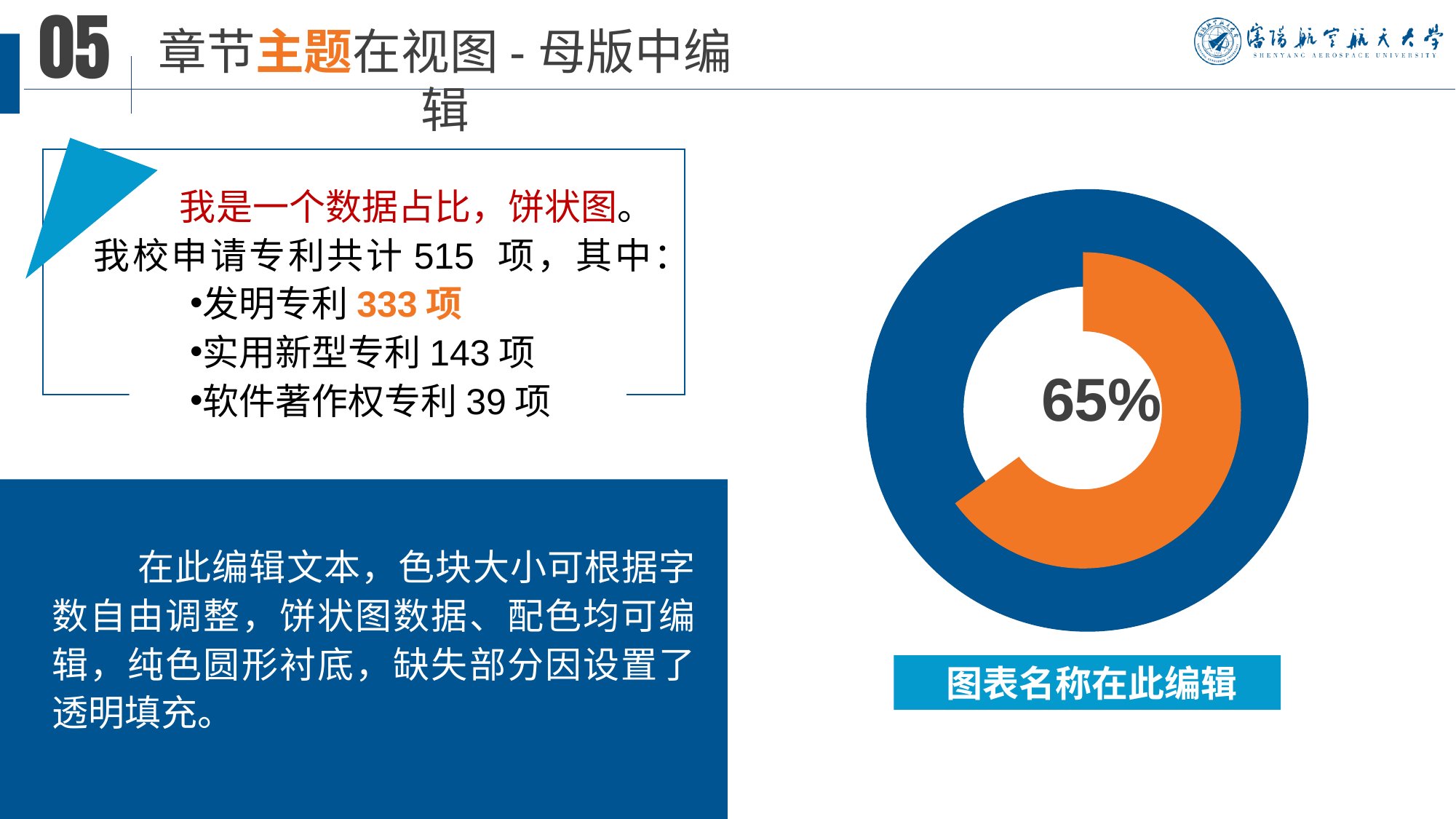

我是一个数据占比，饼状图。我校申请专利共计515 项，其中：
发明专利333项
实用新型专利143项
软件著作权专利39项

### Chart

| Category | 数量 |
|---|---|
| 发明专利 | 0.65 |
| 其它 | 0.35 |
在此编辑文本，色块大小可根据字数自由调整，饼状图数据、配色均可编辑，纯色圆形衬底，缺失部分因设置了透明填充。
    图表名称在此编辑